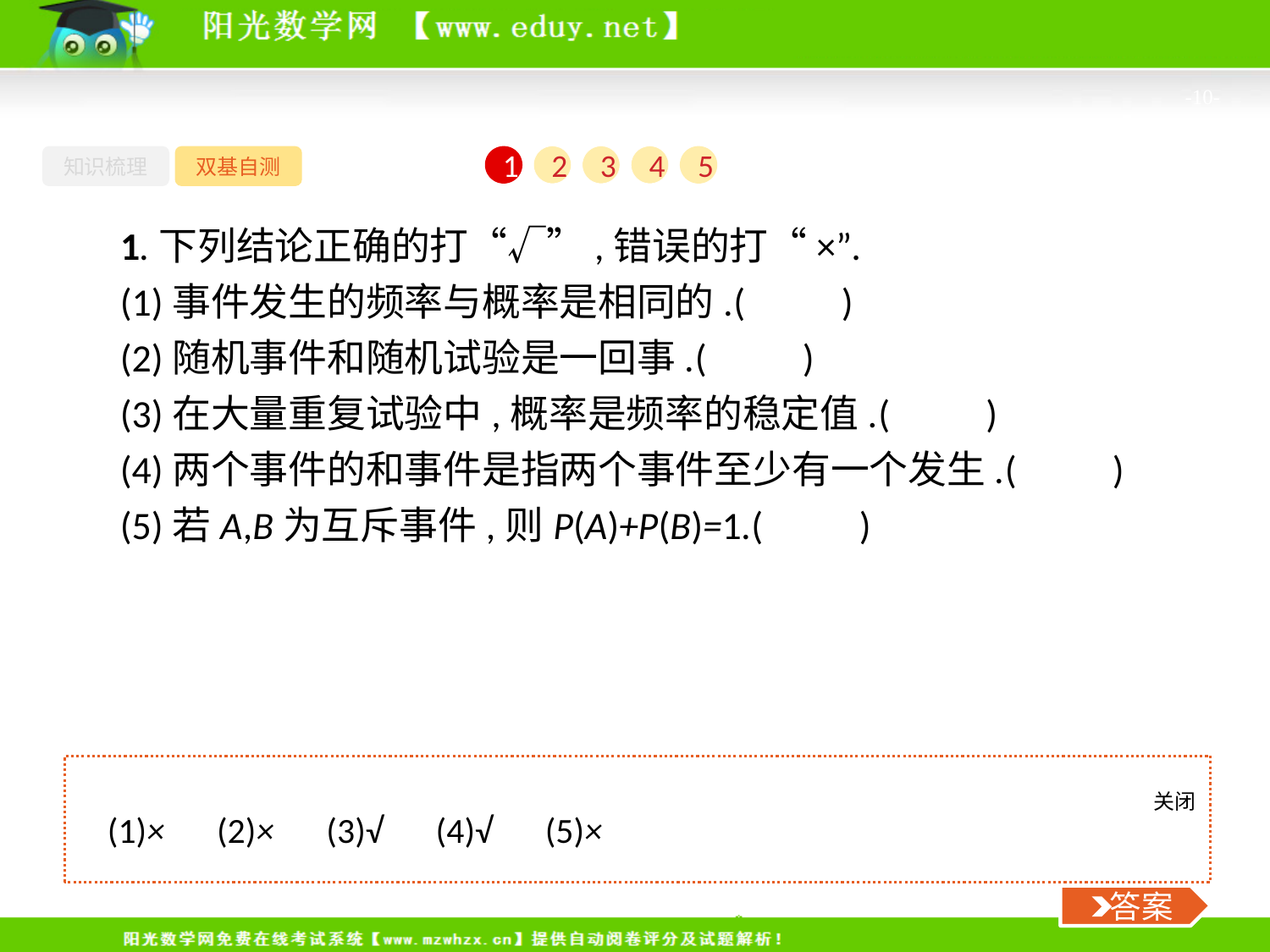

-10-
知识梳理
双基自测
1
2
3
4
5
1.下列结论正确的打“√”,错误的打“×”.
(1)事件发生的频率与概率是相同的.(　　)
(2)随机事件和随机试验是一回事.(　　)
(3)在大量重复试验中,概率是频率的稳定值.(　　)
(4)两个事件的和事件是指两个事件至少有一个发生.(　　)
(5)若A,B为互斥事件,则P(A)+P(B)=1.(　　)

关闭
  答案

(1)×　(2)×　(3)√　(4)√　(5)×
  答案